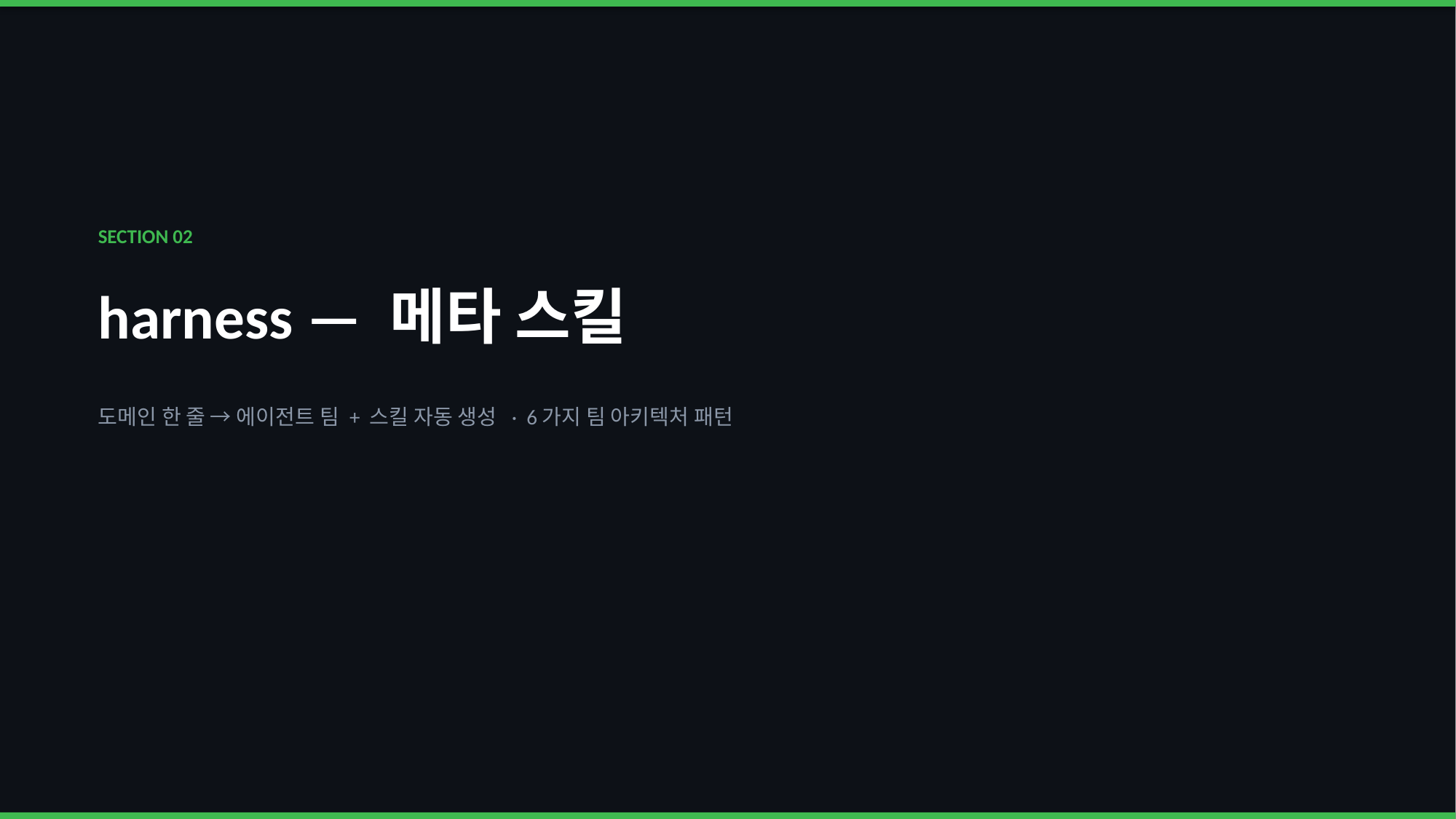

SECTION 02
harness — 메타 스킬
도메인 한 줄 → 에이전트 팀 + 스킬 자동 생성  ·  6가지 팀 아키텍처 패턴